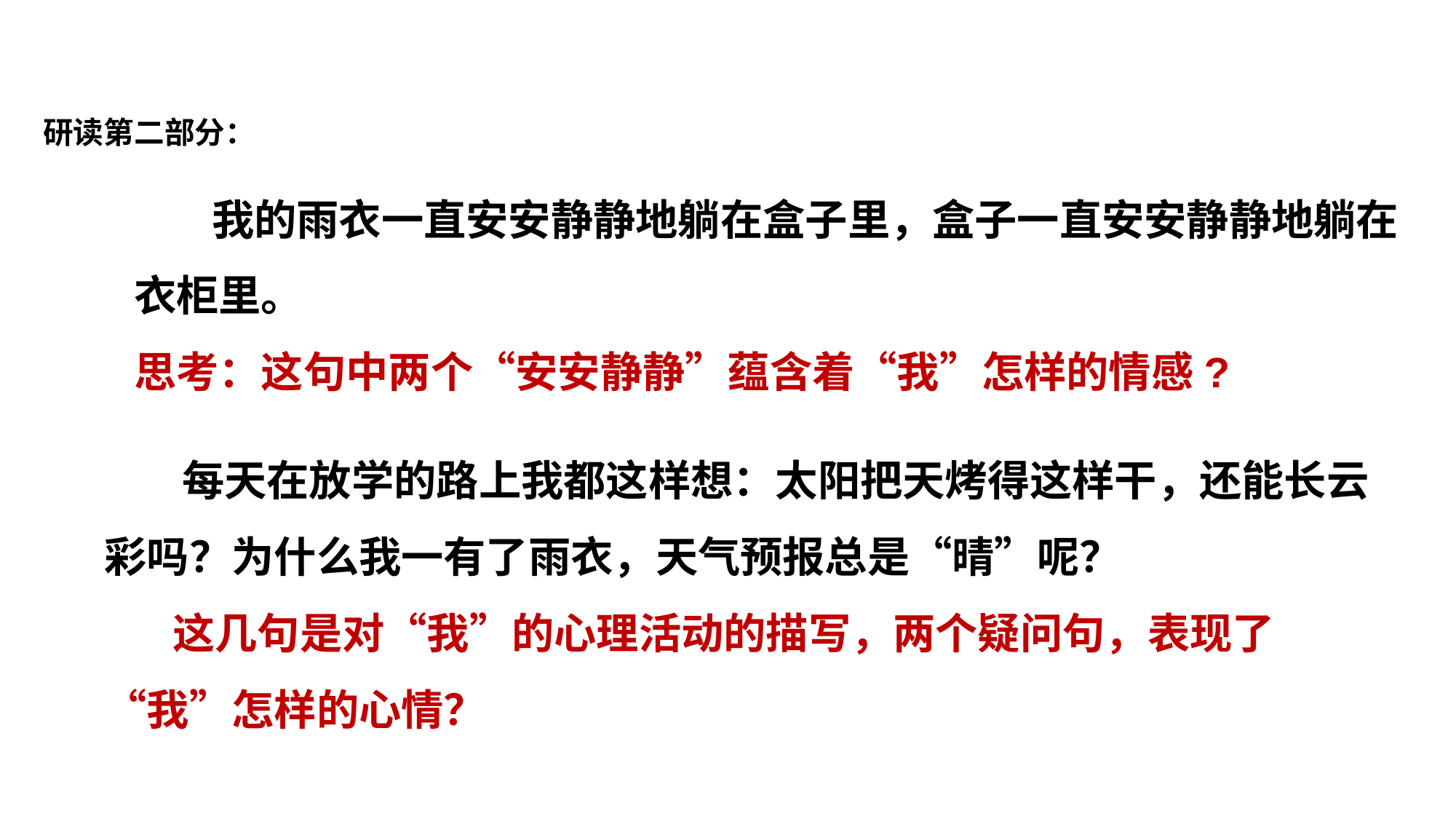

研读第二部分：
       我的雨衣一直安安静静地躺在盒子里，盒子一直安安静静地躺在衣柜里。
思考：这句中两个“安安静静”蕴含着“我”怎样的情感?
       每天在放学的路上我都这样想：太阳把天烤得这样干，还能长云彩吗？为什么我一有了雨衣，天气预报总是“晴”呢？
      这几句是对“我”的心理活动的描写，两个疑问句，表现了“我”怎样的心情？